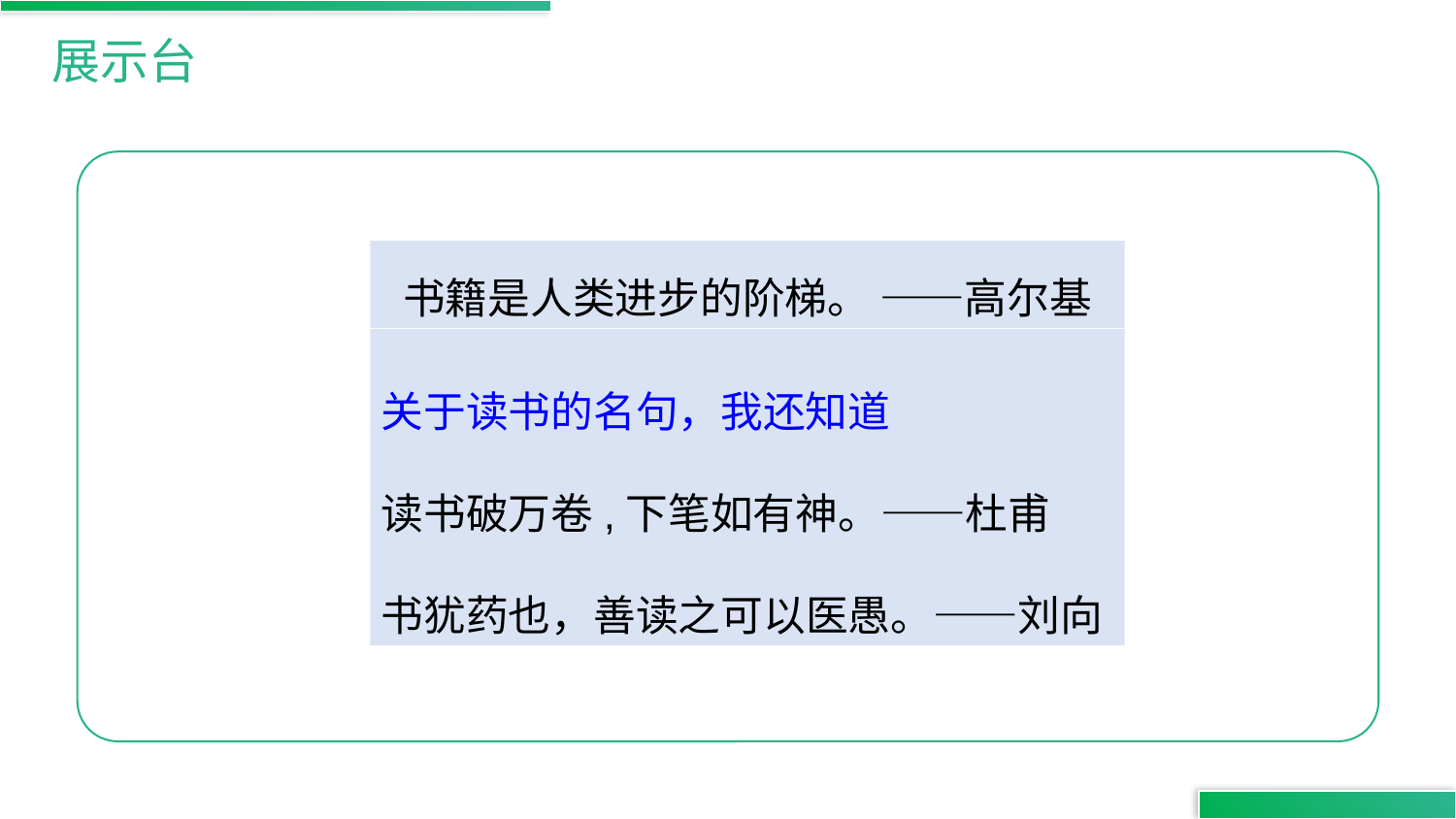

展示台

书籍是人类进步的阶梯。 ——高尔基
关于读书的名句，我还知道
读书破万卷,下笔如有神。——杜甫
书犹药也，善读之可以医愚。——刘向